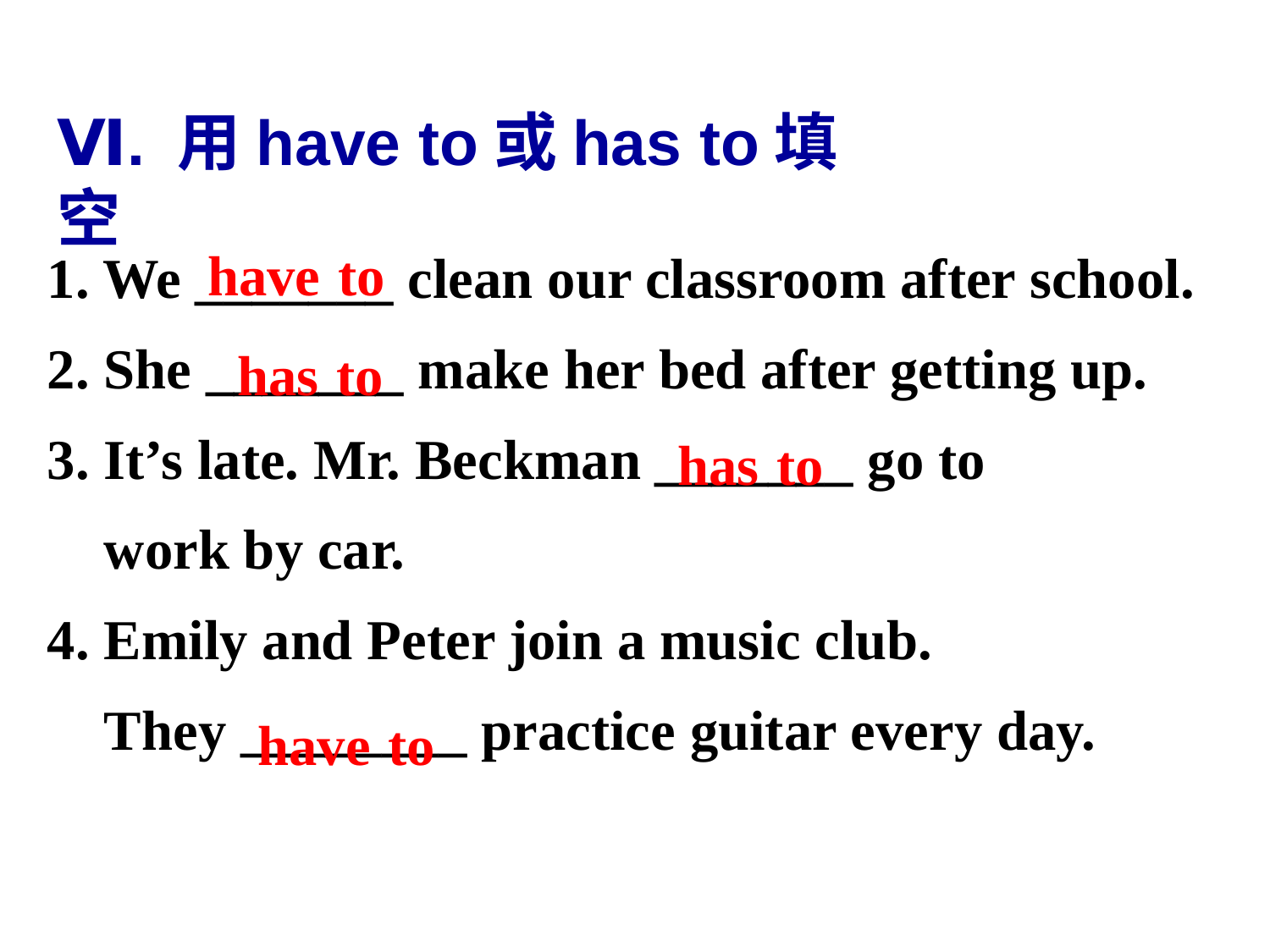

Ⅵ. 用have to或has to填空
have to
1. We _______ clean our classroom after school.
2. She _______ make her bed after getting up.
3. It’s late. Mr. Beckman _______ go to
    work by car.
4. Emily and Peter join a music club.
    They ________ practice guitar every day.
has to
has to
have to